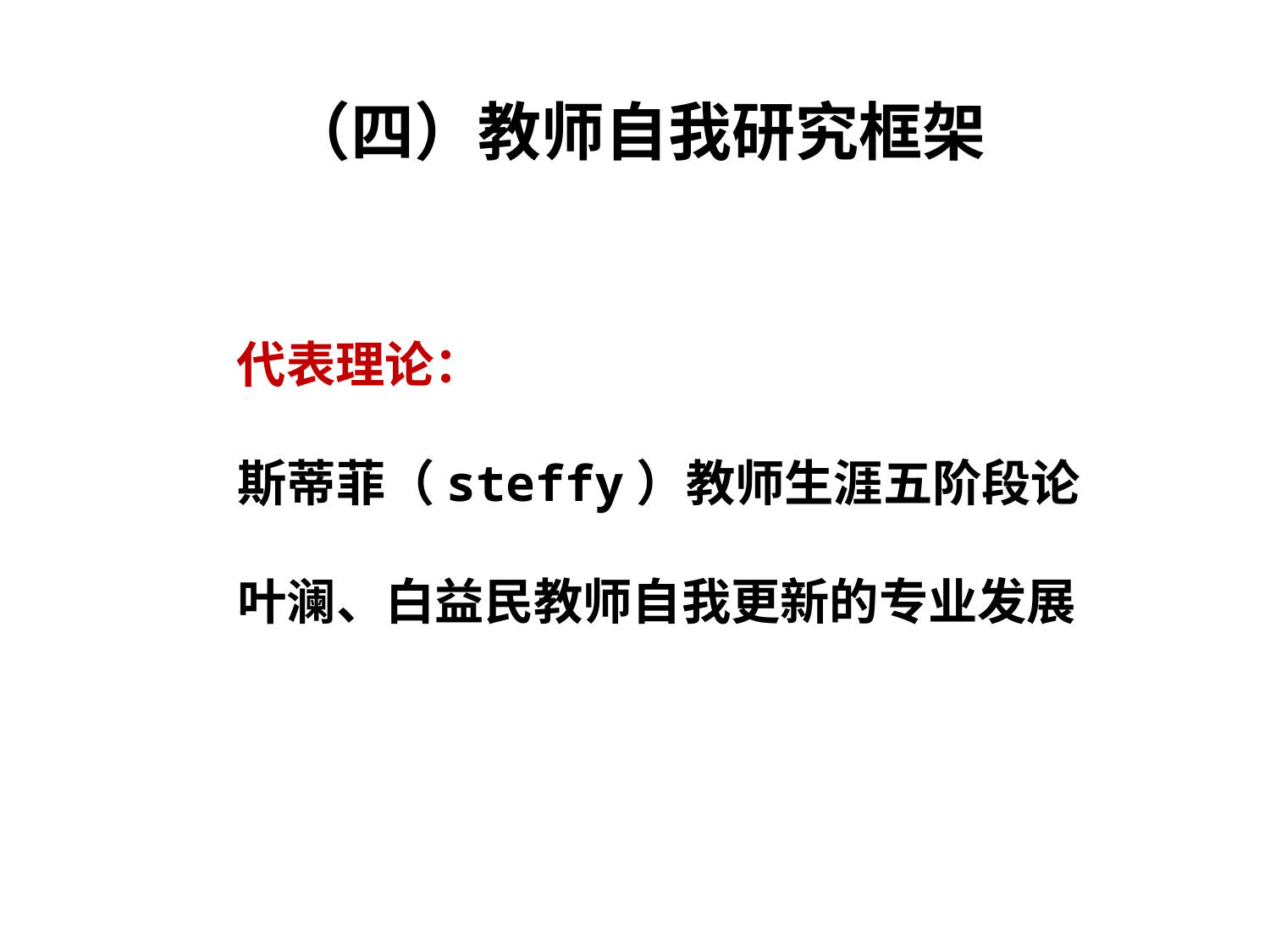

（四）教师自我研究框架
    代表理论：
    斯蒂菲（steffy）教师生涯五阶段论
    叶澜、白益民教师自我更新的专业发展